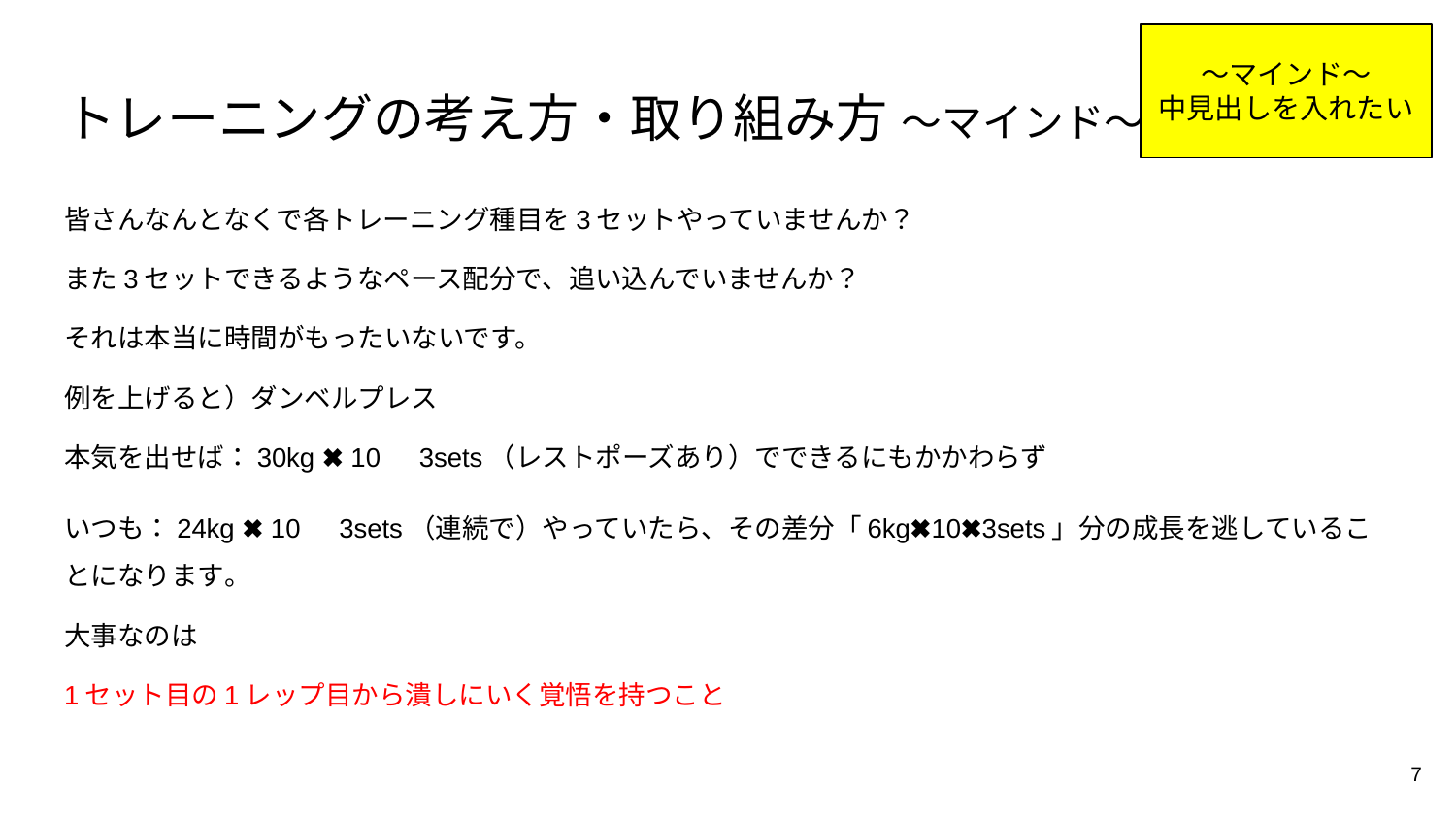

〜マインド〜
中見出しを入れたい
# トレーニングの考え方・取り組み方 〜マインド〜
皆さんなんとなくで各トレーニング種目を3セットやっていませんか？
また3セットできるようなペース配分で、追い込んでいませんか？
それは本当に時間がもったいないです。
例を上げると）ダンベルプレス
本気を出せば：30kg ✖️ 10　3sets（レストポーズあり）でできるにもかかわらず
いつも：24kg ✖️ 10　3sets（連続で）やっていたら、その差分「6kg✖️10✖️3sets」分の成長を逃していることになります。
大事なのは
1セット目の1レップ目から潰しにいく覚悟を持つこと
7